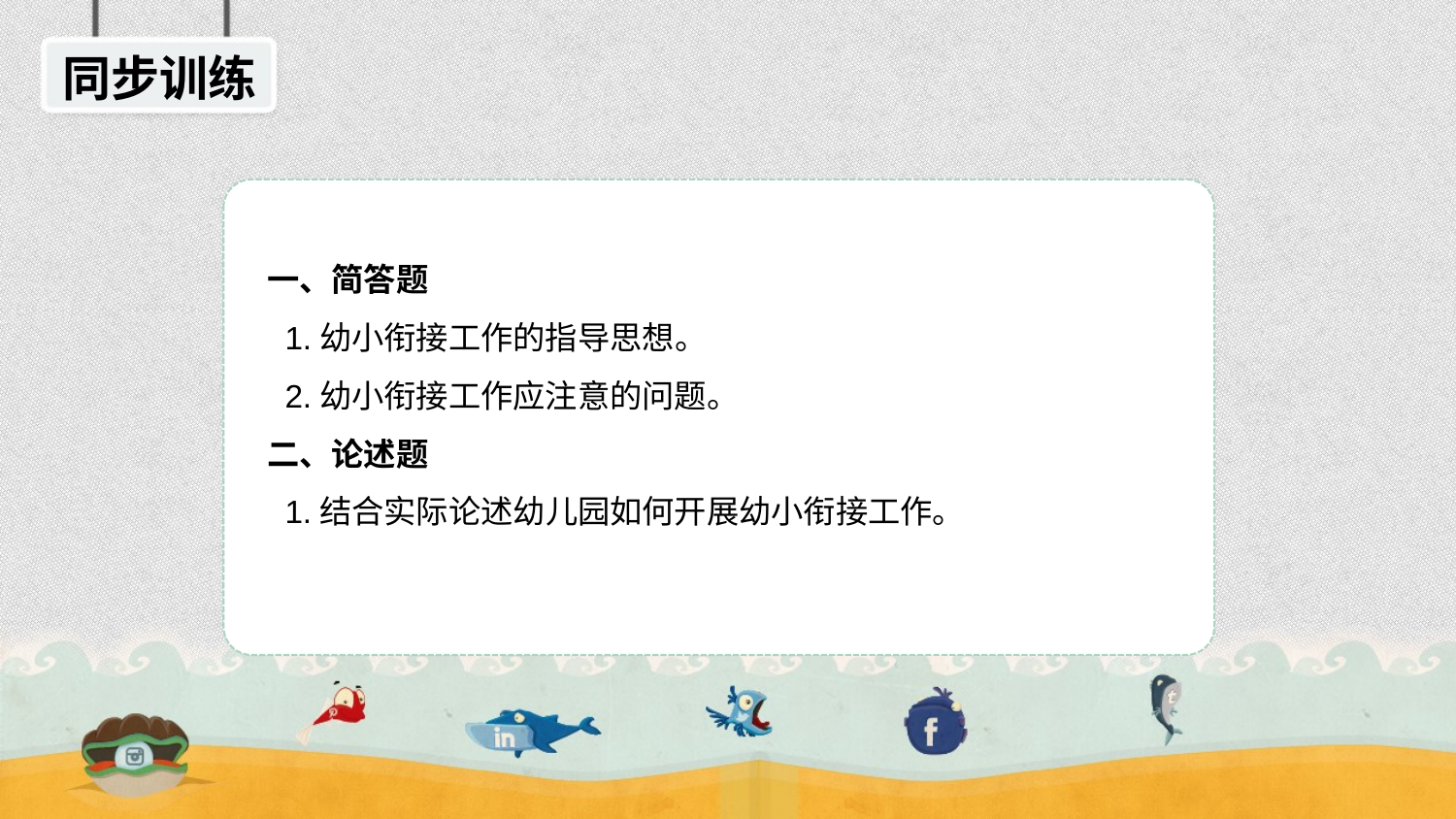

同步训练

一、简答题
  1.幼小衔接工作的指导思想。
  2.幼小衔接工作应注意的问题。
二、论述题
  1.结合实际论述幼儿园如何开展幼小衔接工作。